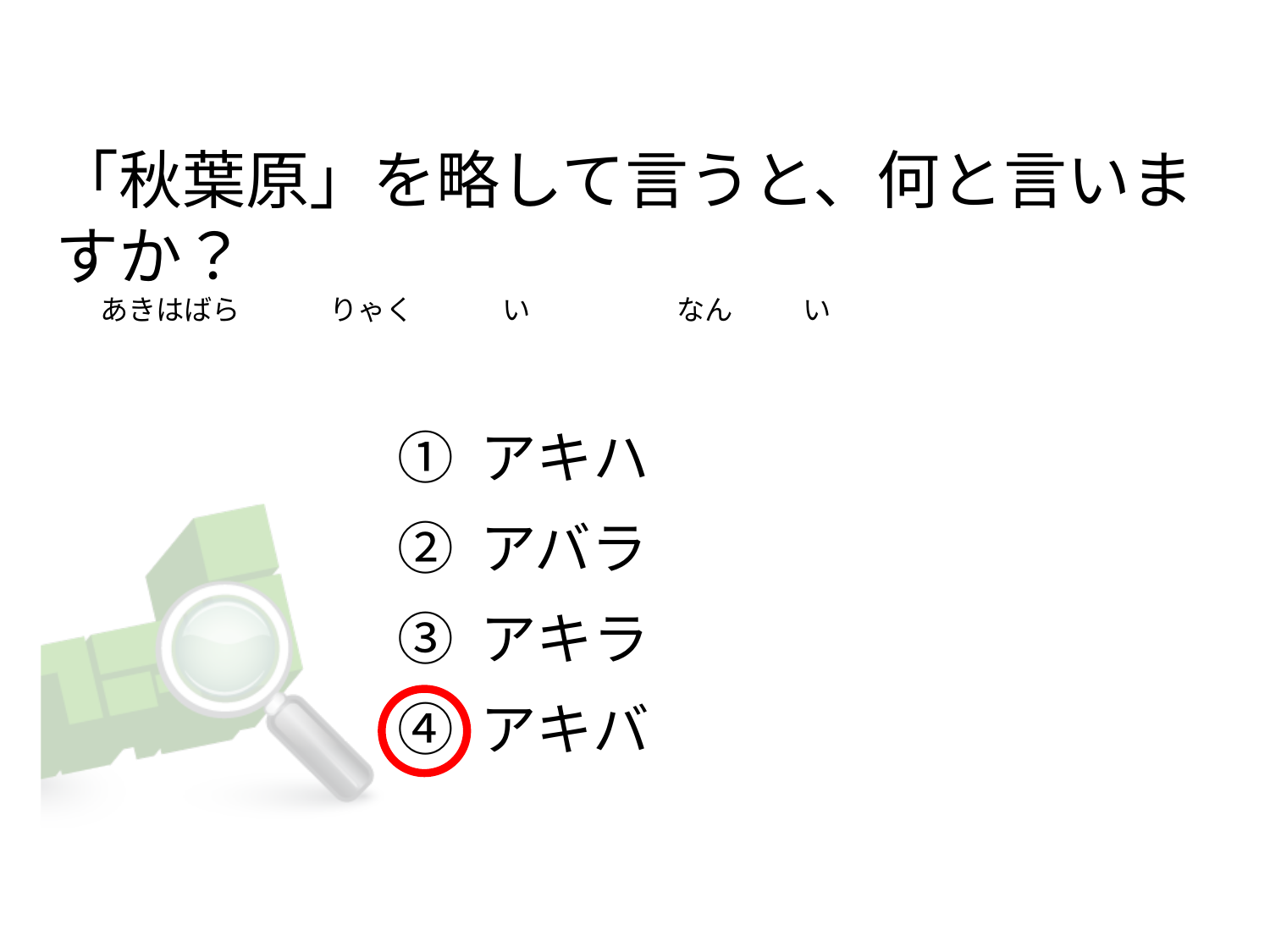

# 「秋葉原」を略して言うと、何と言いますか？        あきはばら              りゃく              い                       なん           い
① アキハ
② アバラ
③ アキラ
④ アキバ